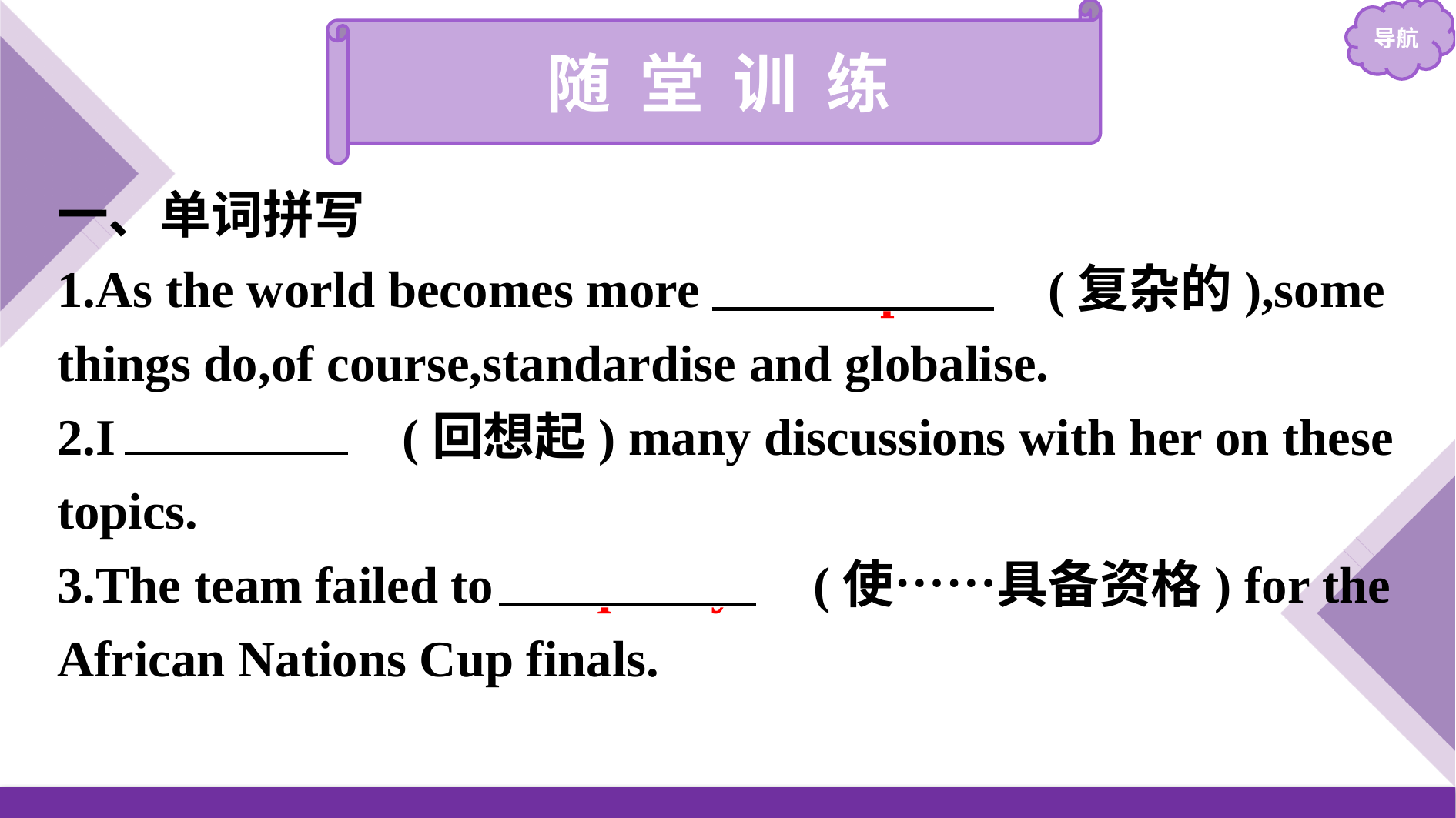

随  堂  训  练
一、单词拼写
1.As the world becomes more 　complex　(复杂的),some things do,of course,standardise and globalise.
2.I 　recall　(回想起) many discussions with her on these topics.
3.The team failed to 　qualify　(使……具备资格) for the African Nations Cup finals.